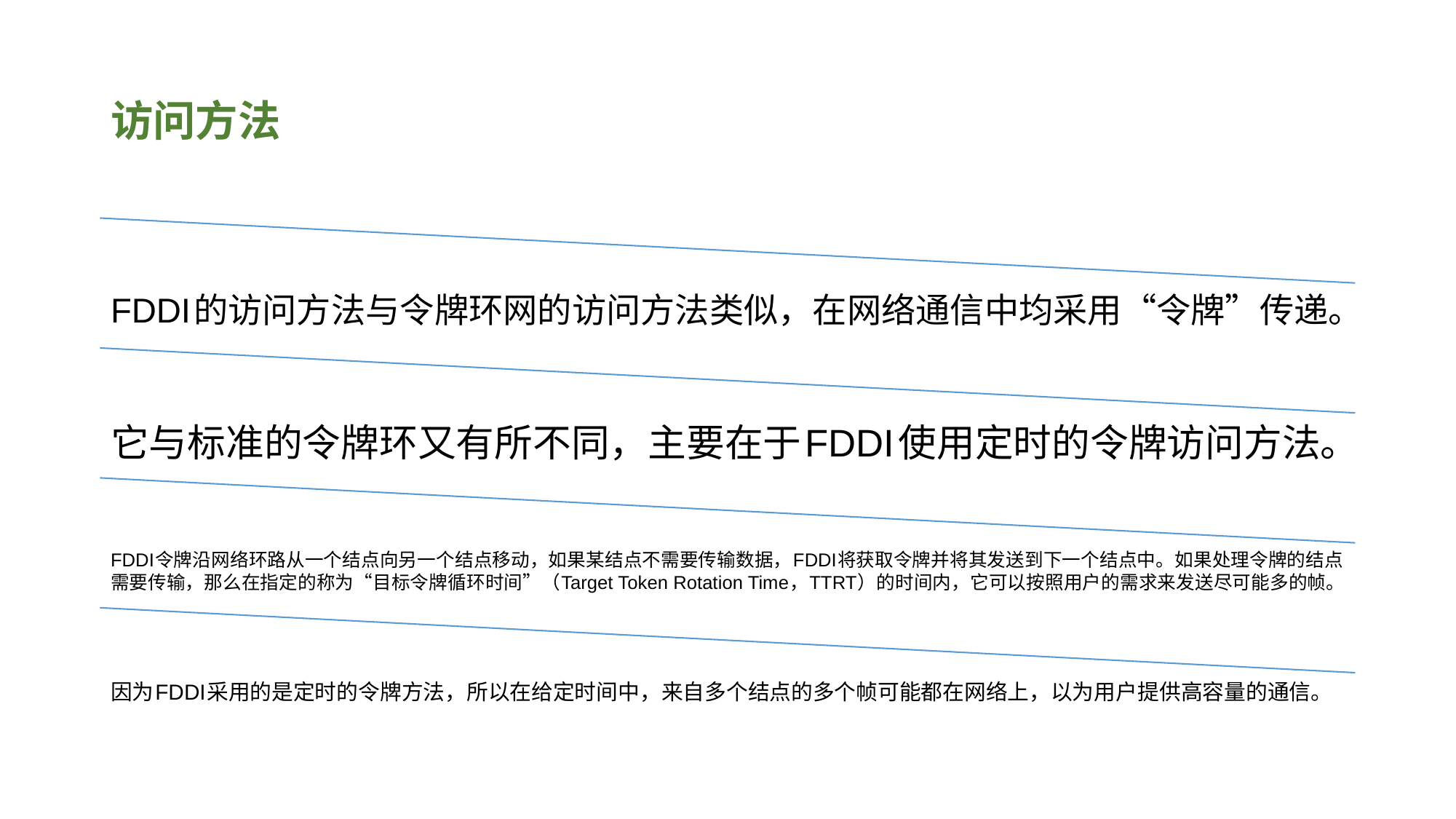

# 访问方法
FDDI的访问方法与令牌环网的访问方法类似，在网络通信中均采用“令牌”传递。
它与标准的令牌环又有所不同，主要在于FDDI使用定时的令牌访问方法。
FDDI令牌沿网络环路从一个结点向另一个结点移动，如果某结点不需要传输数据，FDDI将获取令牌并将其发送到下一个结点中。如果处理令牌的结点需要传输，那么在指定的称为“目标令牌循环时间”（Target Token Rotation Time，TTRT）的时间内，它可以按照用户的需求来发送尽可能多的帧。
因为FDDI采用的是定时的令牌方法，所以在给定时间中，来自多个结点的多个帧可能都在网络上，以为用户提供高容量的通信。